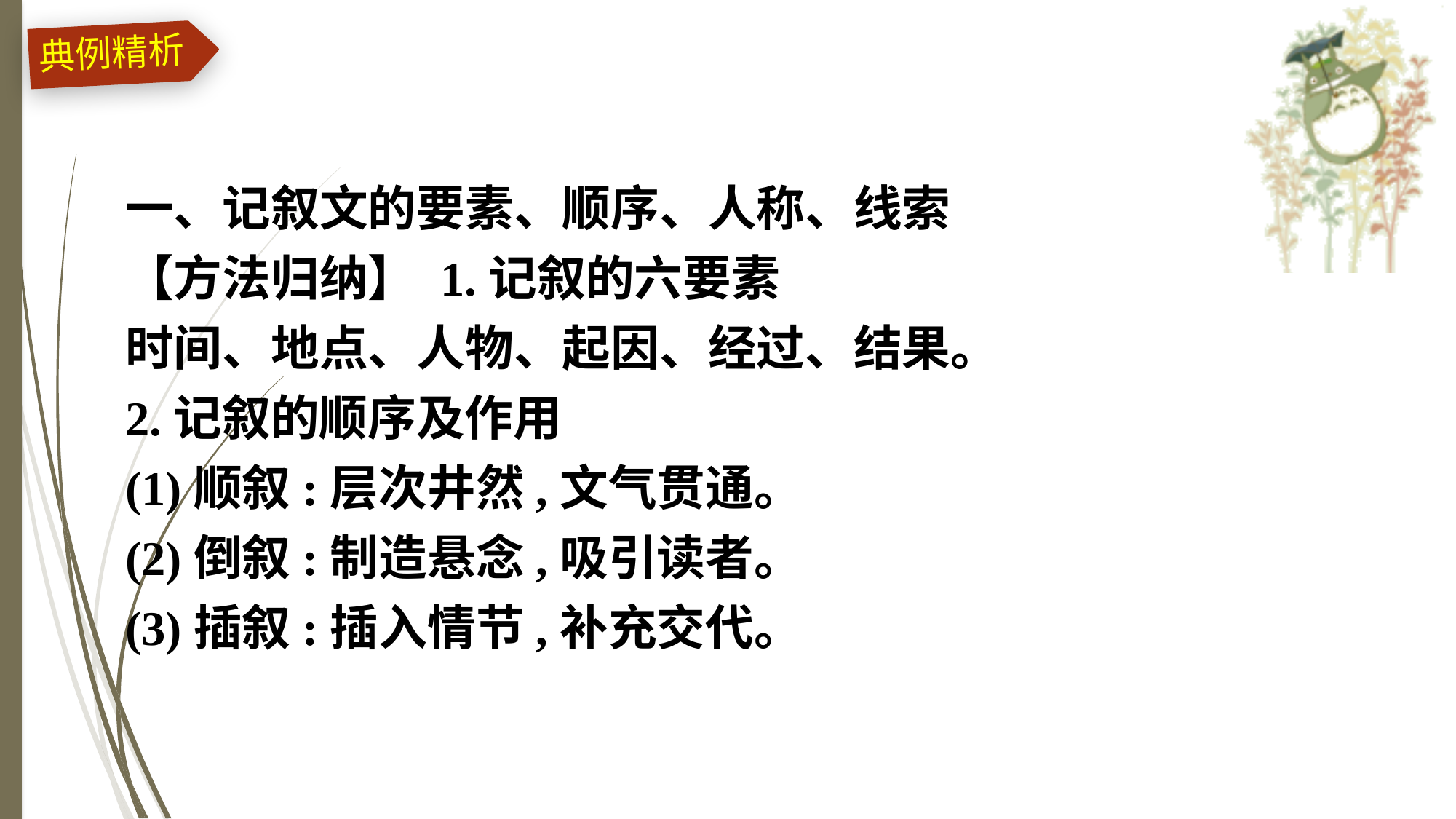

典例精析
一、记叙文的要素、顺序、人称、线索
【方法归纳】 1.记叙的六要素
时间、地点、人物、起因、经过、结果。
2.记叙的顺序及作用
(1)顺叙:层次井然,文气贯通。
(2)倒叙:制造悬念,吸引读者。
(3)插叙:插入情节,补充交代。